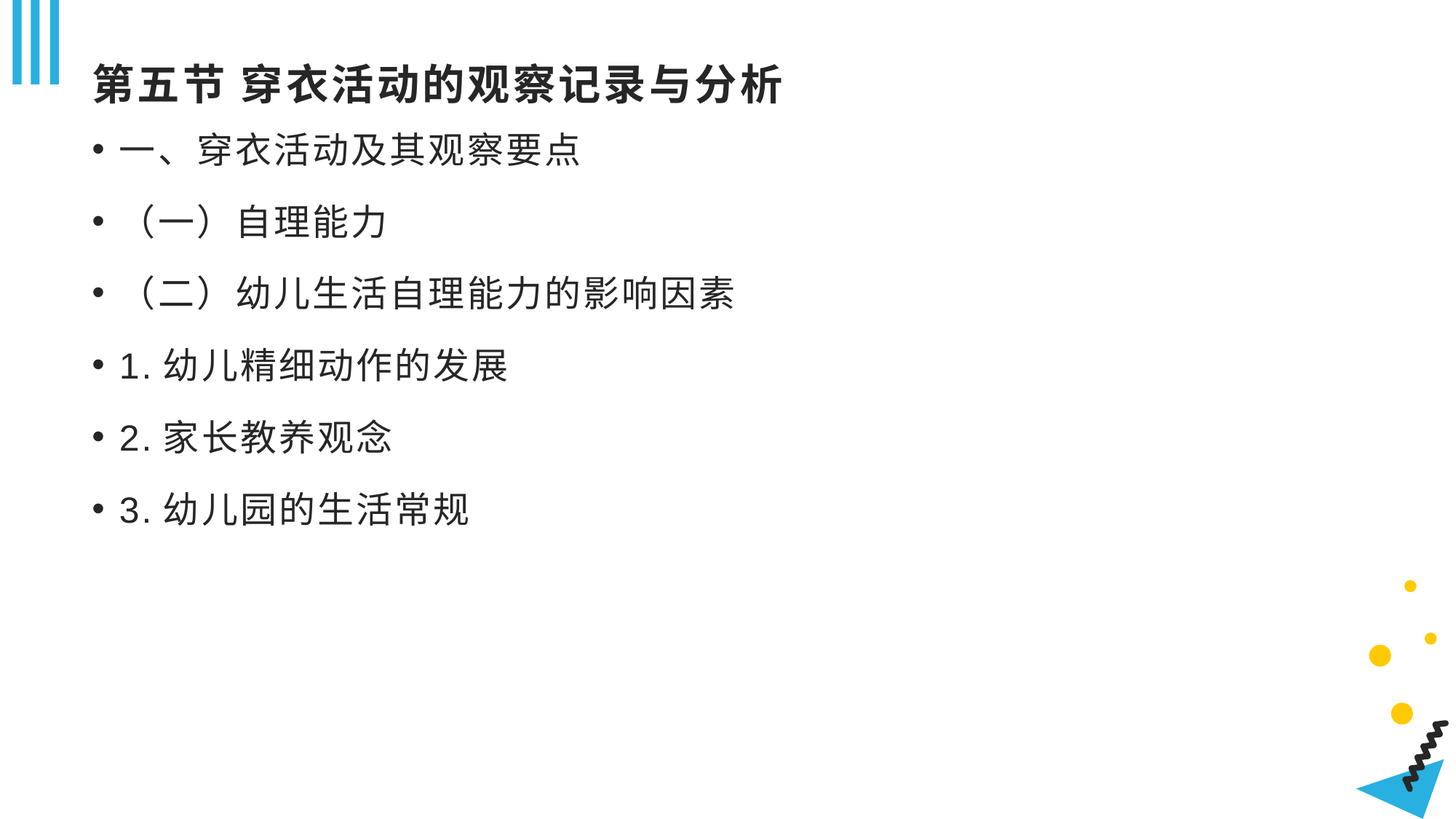

# 第五节 穿衣活动的观察记录与分析
一、穿衣活动及其观察要点
（一）自理能力
（二）幼儿生活自理能力的影响因素
1.幼儿精细动作的发展
2.家长教养观念
3.幼儿园的生活常规